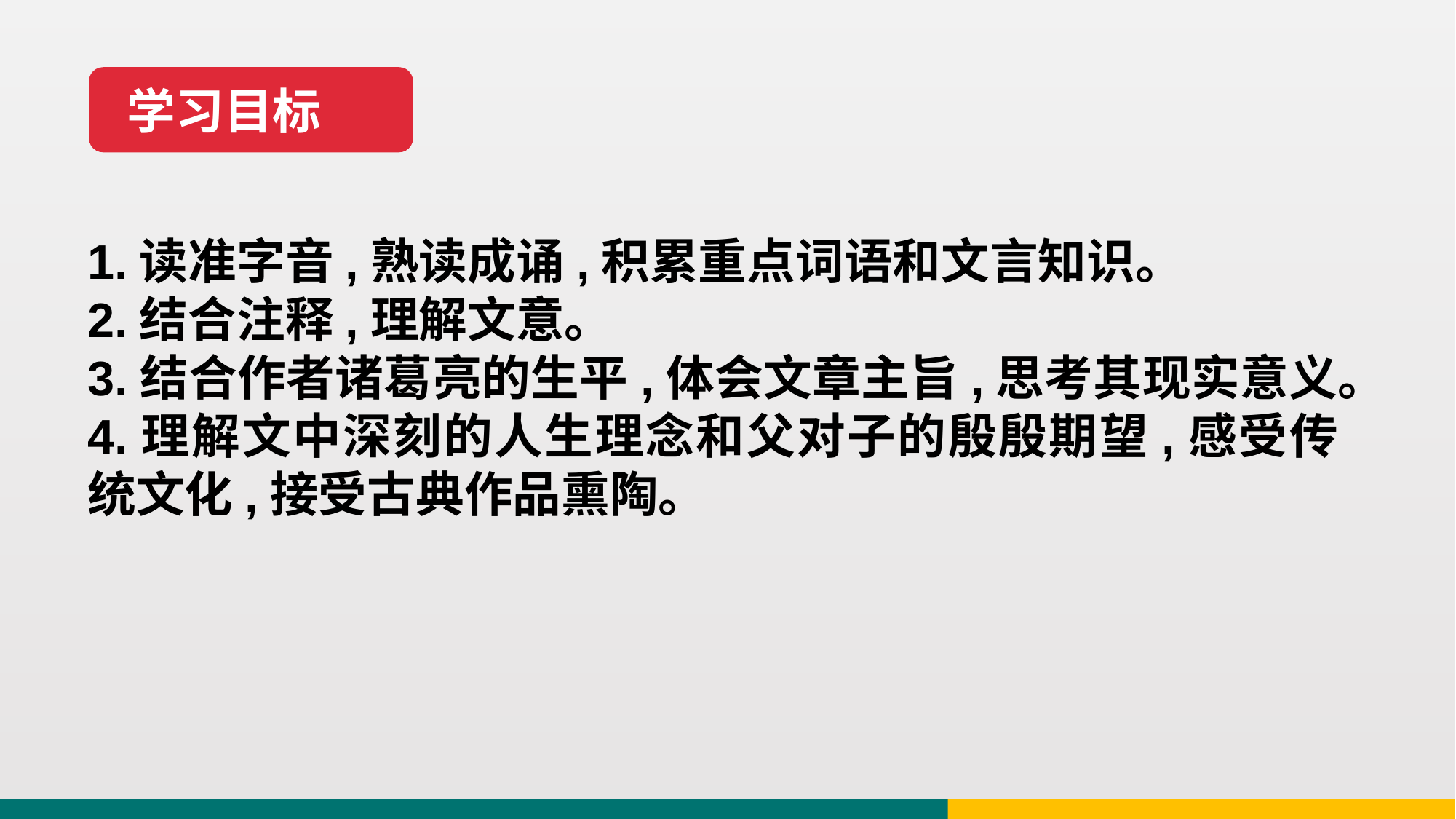

学习目标
1.读准字音,熟读成诵,积累重点词语和文言知识。
2.结合注释,理解文意。
3.结合作者诸葛亮的生平,体会文章主旨,思考其现实意义。
4.理解文中深刻的人生理念和父对子的殷殷期望,感受传统文化,接受古典作品熏陶。